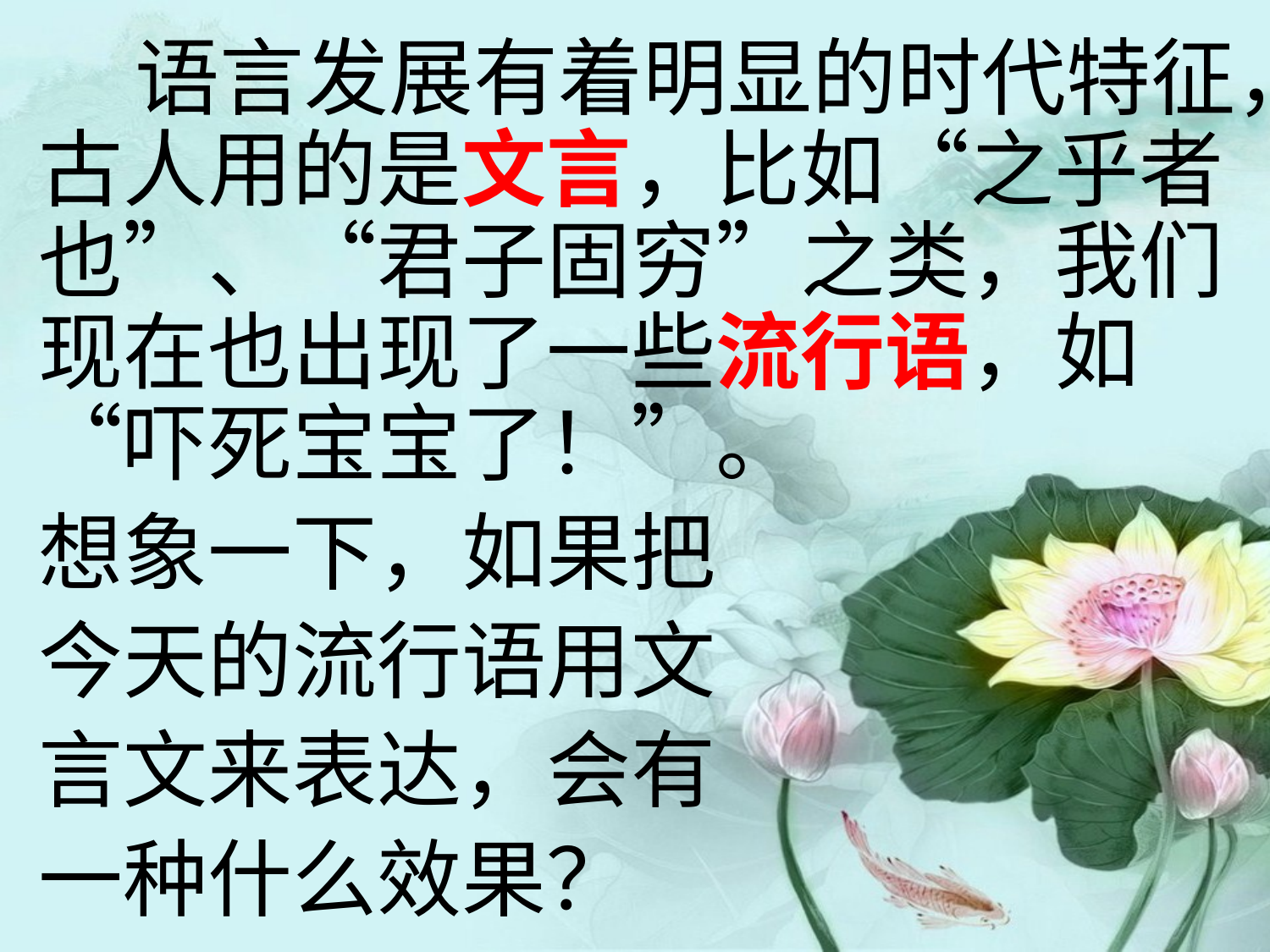

语言发展有着明显的时代特征，古人用的是文言，比如“之乎者也”、“君子固穷”之类，我们现在也出现了一些流行语，如“吓死宝宝了！”。
想象一下，如果把
今天的流行语用文
言文来表达，会有
一种什么效果？